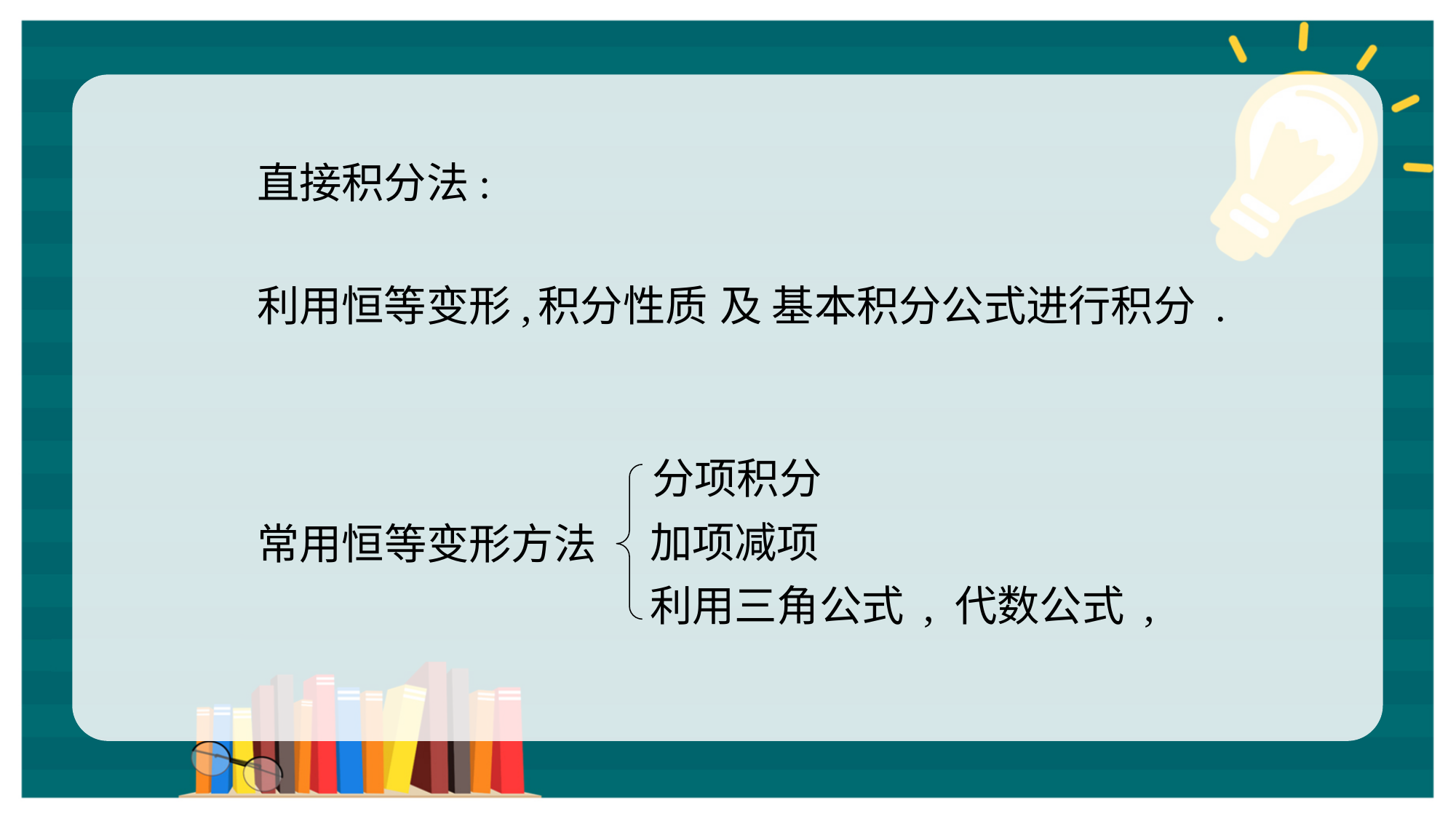

直接积分法:
利用恒等变形,
积分性质
及 基本积分公式进行积分 .
分项积分

加项减项
常用恒等变形方法
利用三角公式 , 代数公式 ,